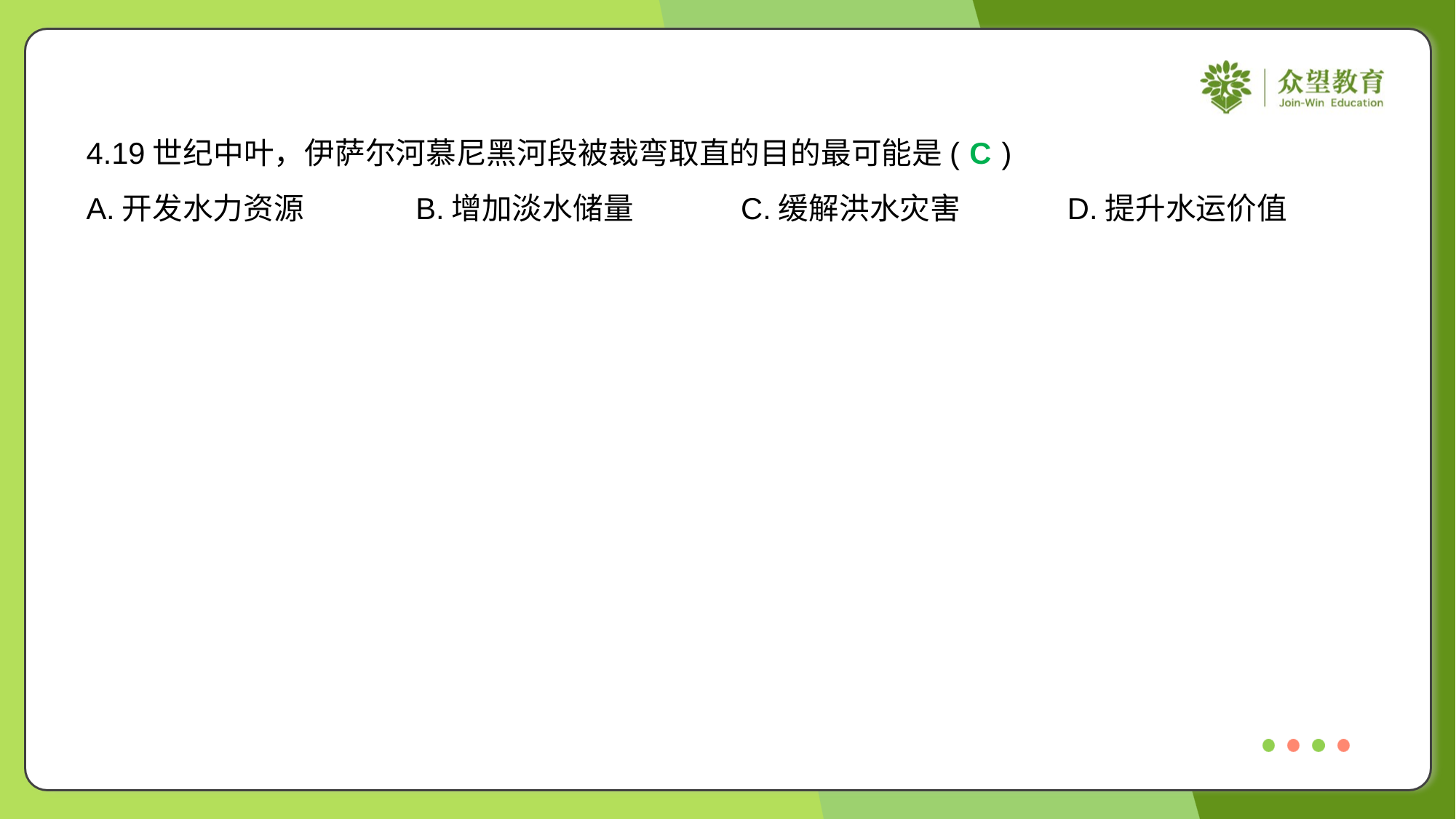

4.19世纪中叶，伊萨尔河慕尼黑河段被裁弯取直的目的最可能是(     )
C
A.开发水力资源	B.增加淡水储量	C.缓解洪水灾害	D.提升水运价值